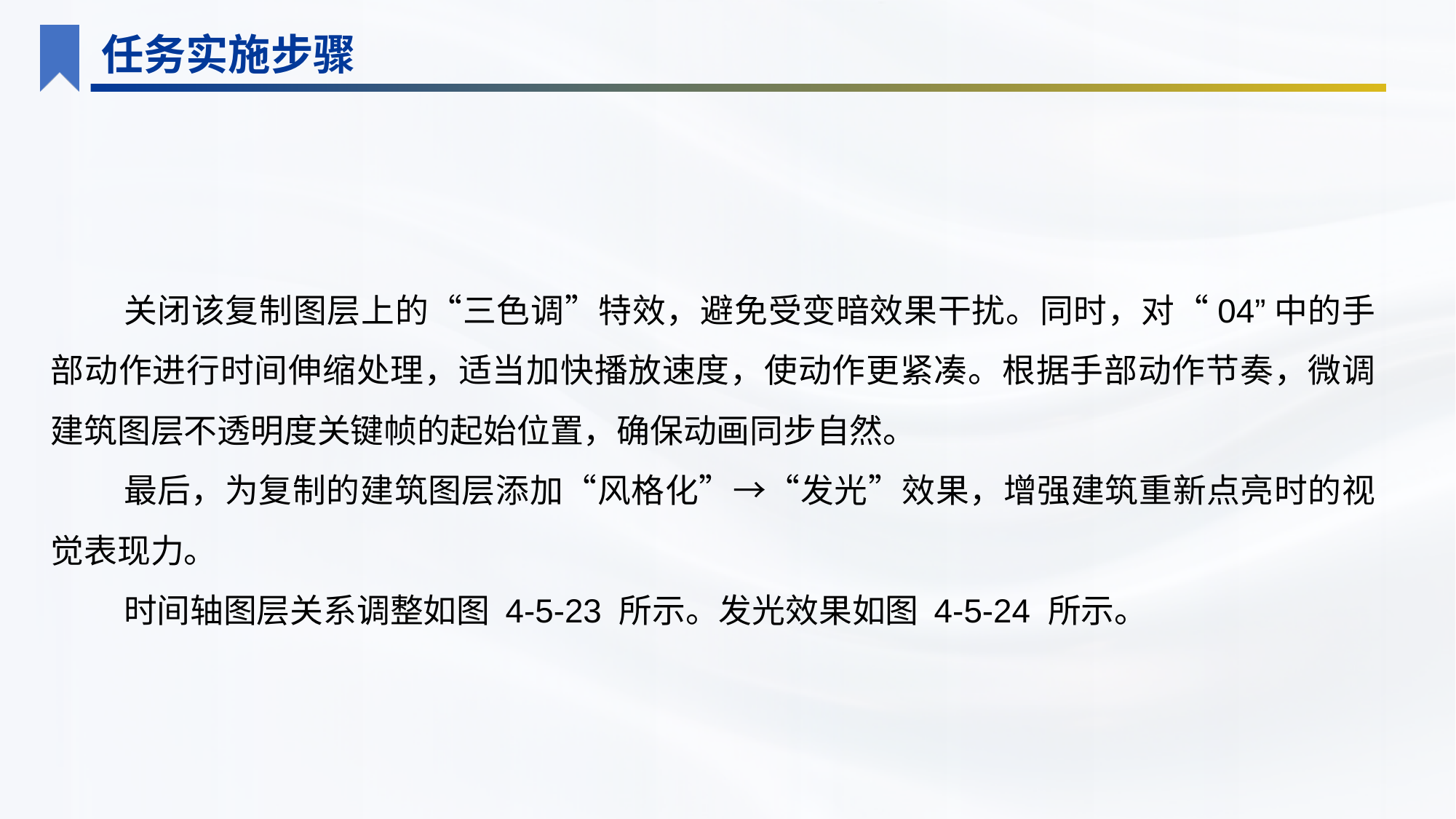

任务实施步骤
关闭该复制图层上的“三色调”特效，避免受变暗效果干扰。同时，对“04”中的手部动作进行时间伸缩处理，适当加快播放速度，使动作更紧凑。根据手部动作节奏，微调建筑图层不透明度关键帧的起始位置，确保动画同步自然。
最后，为复制的建筑图层添加“风格化”→“发光”效果，增强建筑重新点亮时的视觉表现力。
时间轴图层关系调整如图 4-5-23 所示。发光效果如图 4-5-24 所示。